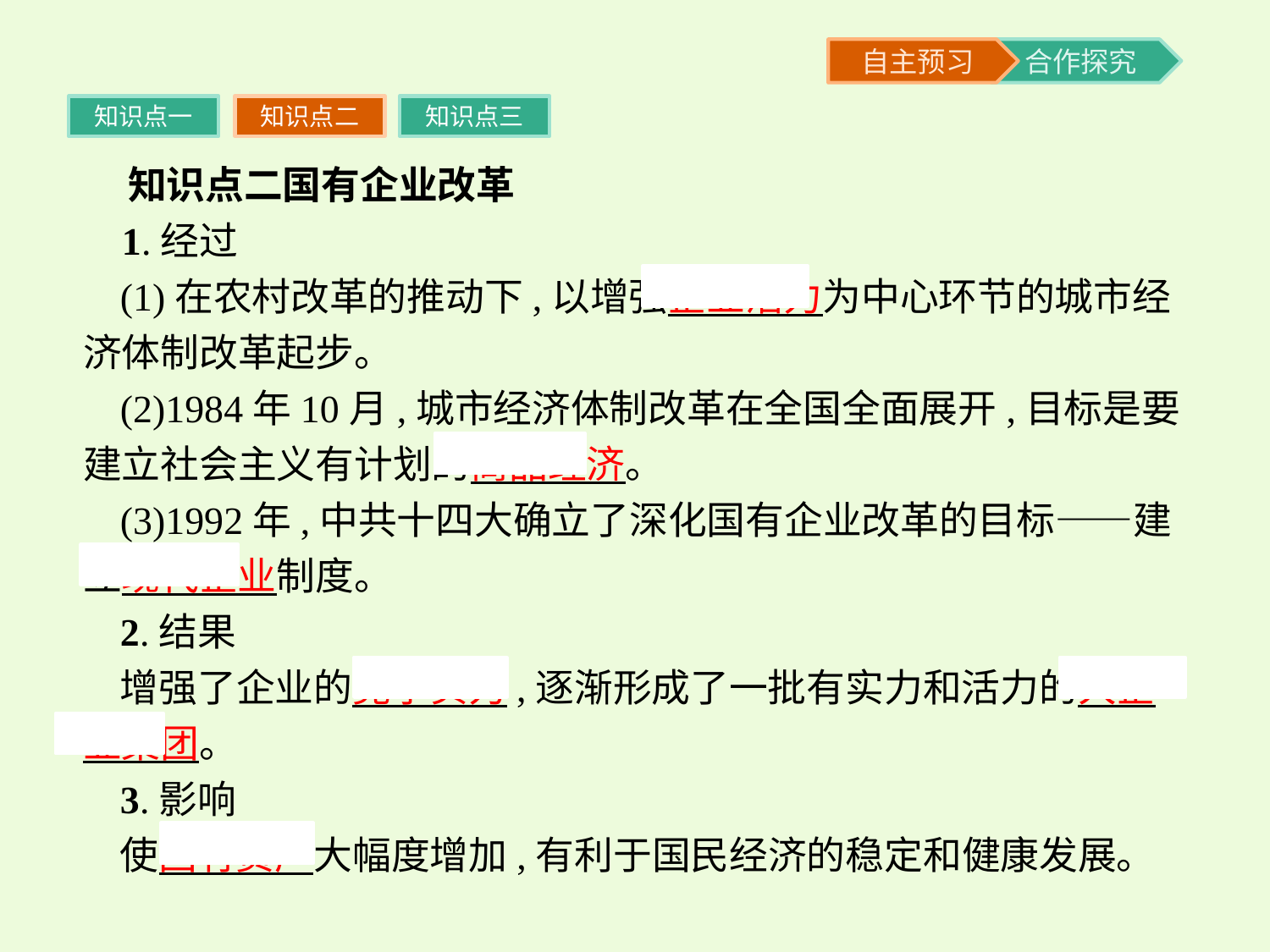

知识点一
知识点二
知识点三
    知识点二国有企业改革
    1.经过
(1)在农村改革的推动下,以增强企业活力为中心环节的城市经济体制改革起步。
(2)1984年10月,城市经济体制改革在全国全面展开,目标是要建立社会主义有计划的商品经济。
(3)1992年,中共十四大确立了深化国有企业改革的目标——建立现代企业制度。
2.结果
增强了企业的竞争实力,逐渐形成了一批有实力和活力的大企业集团。
3.影响
使国有资产大幅度增加,有利于国民经济的稳定和健康发展。